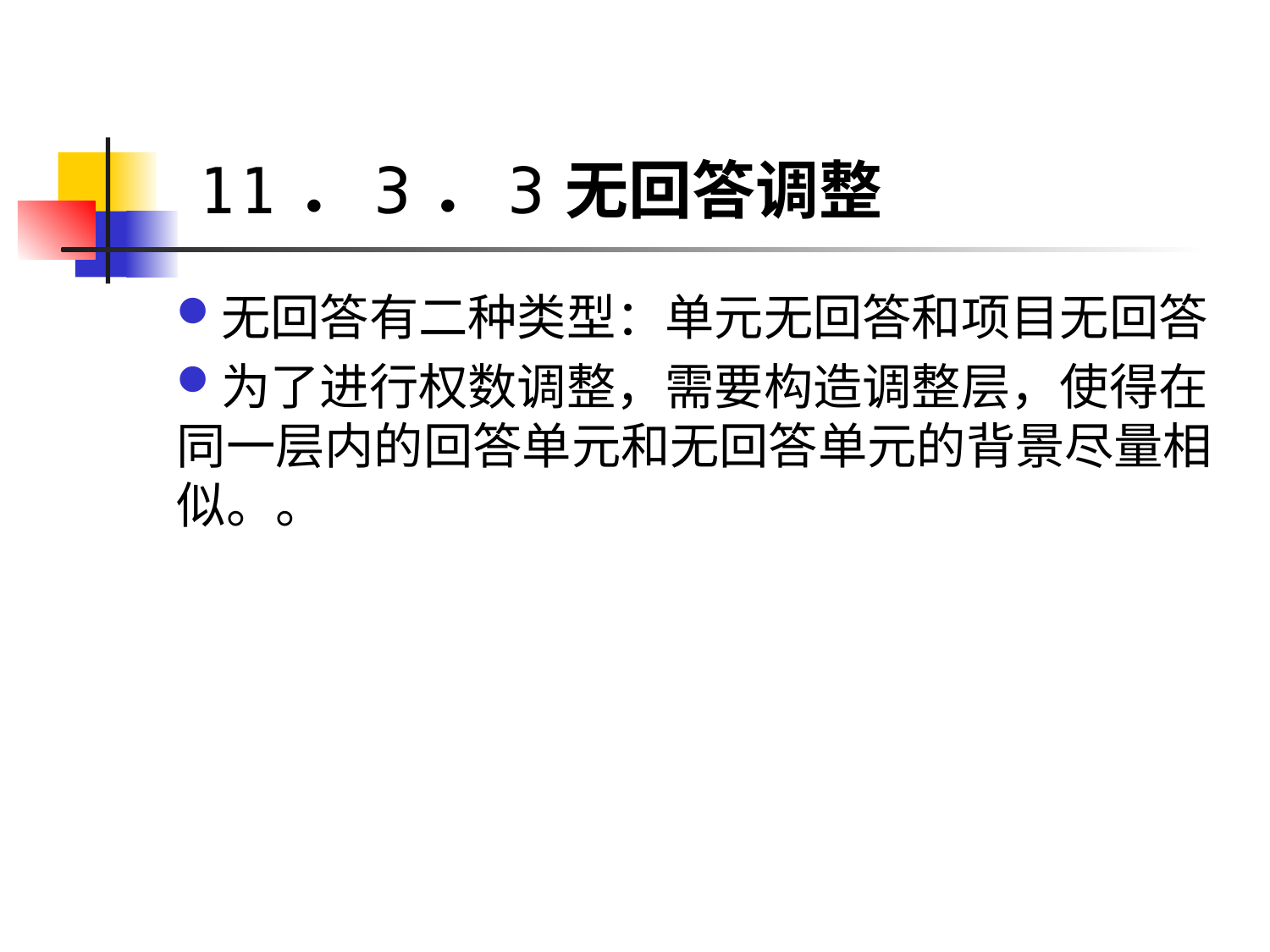

# 11．3．3无回答调整
无回答有二种类型：单元无回答和项目无回答
为了进行权数调整，需要构造调整层，使得在同一层内的回答单元和无回答单元的背景尽量相似。。